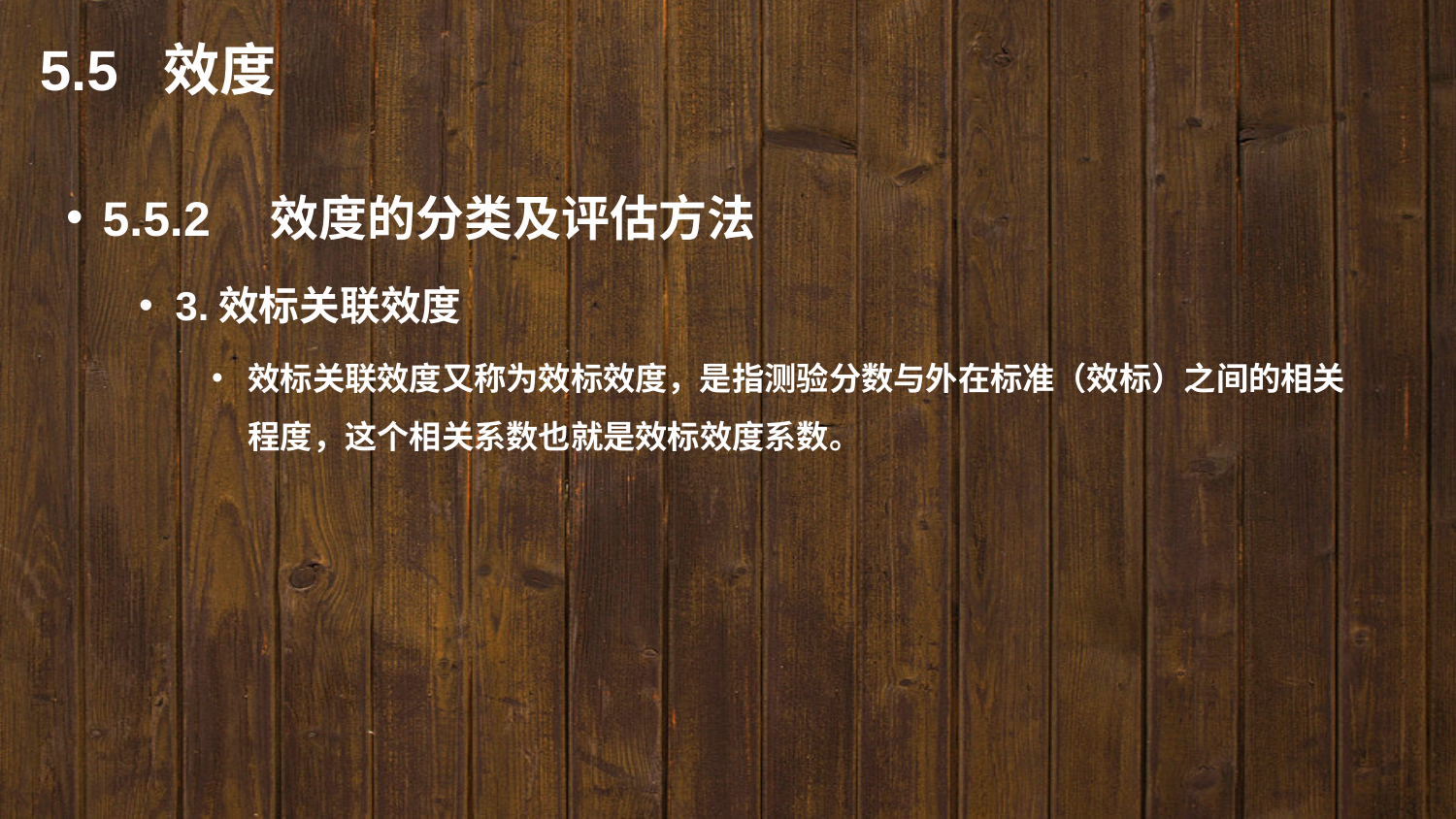

5.5  效度
5.5.2　效度的分类及评估方法
3.效标关联效度
效标关联效度又称为效标效度，是指测验分数与外在标准（效标）之间的相关程度，这个相关系数也就是效标效度系数。